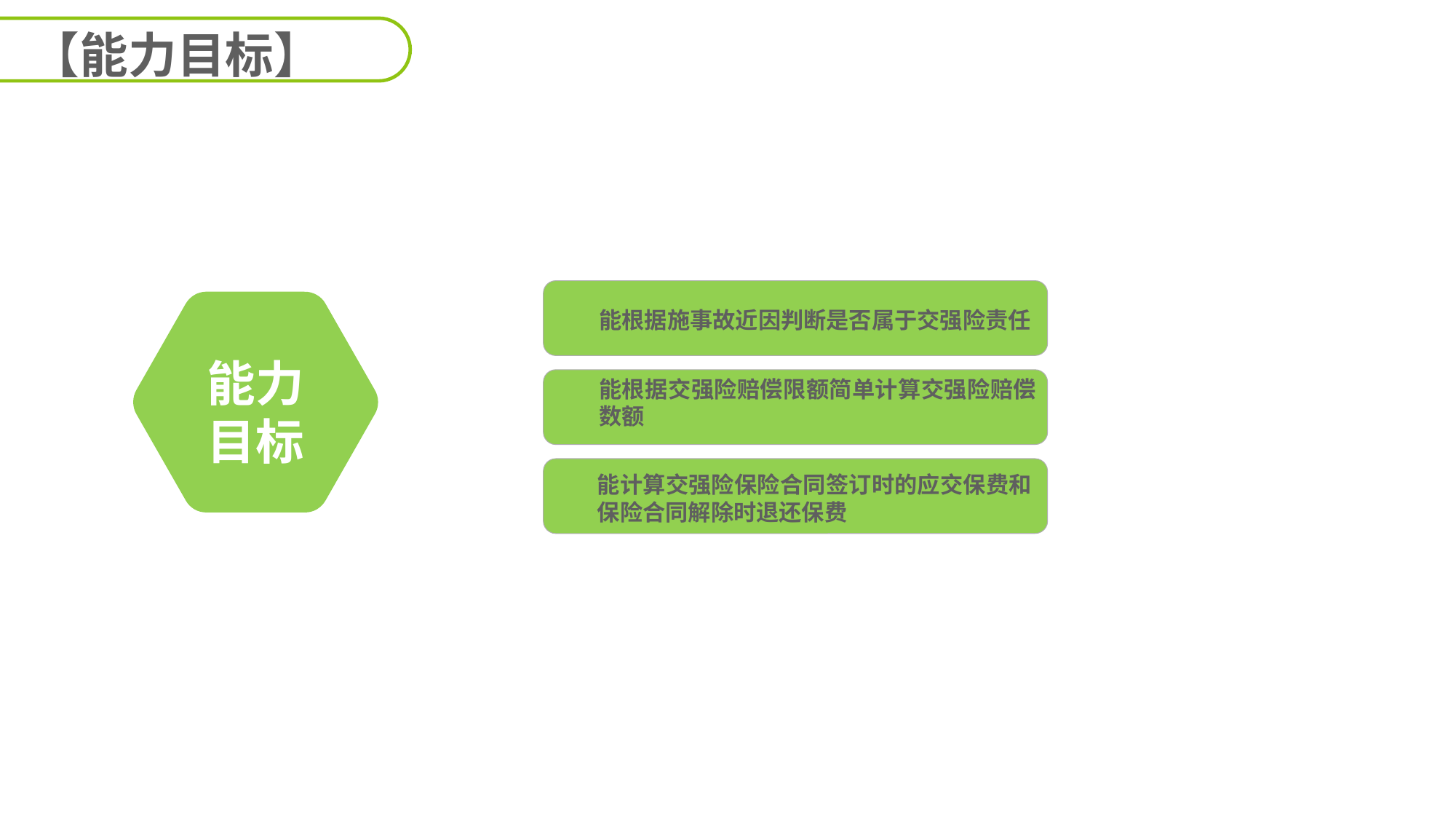

【能力目标】

能根据施事故近因判断是否属于交强险责任
能力
目标

能根据交强险赔偿限额简单计算交强险赔偿数额

能计算交强险保险合同签订时的应交保费和保险合同解除时退还保费
延迟符